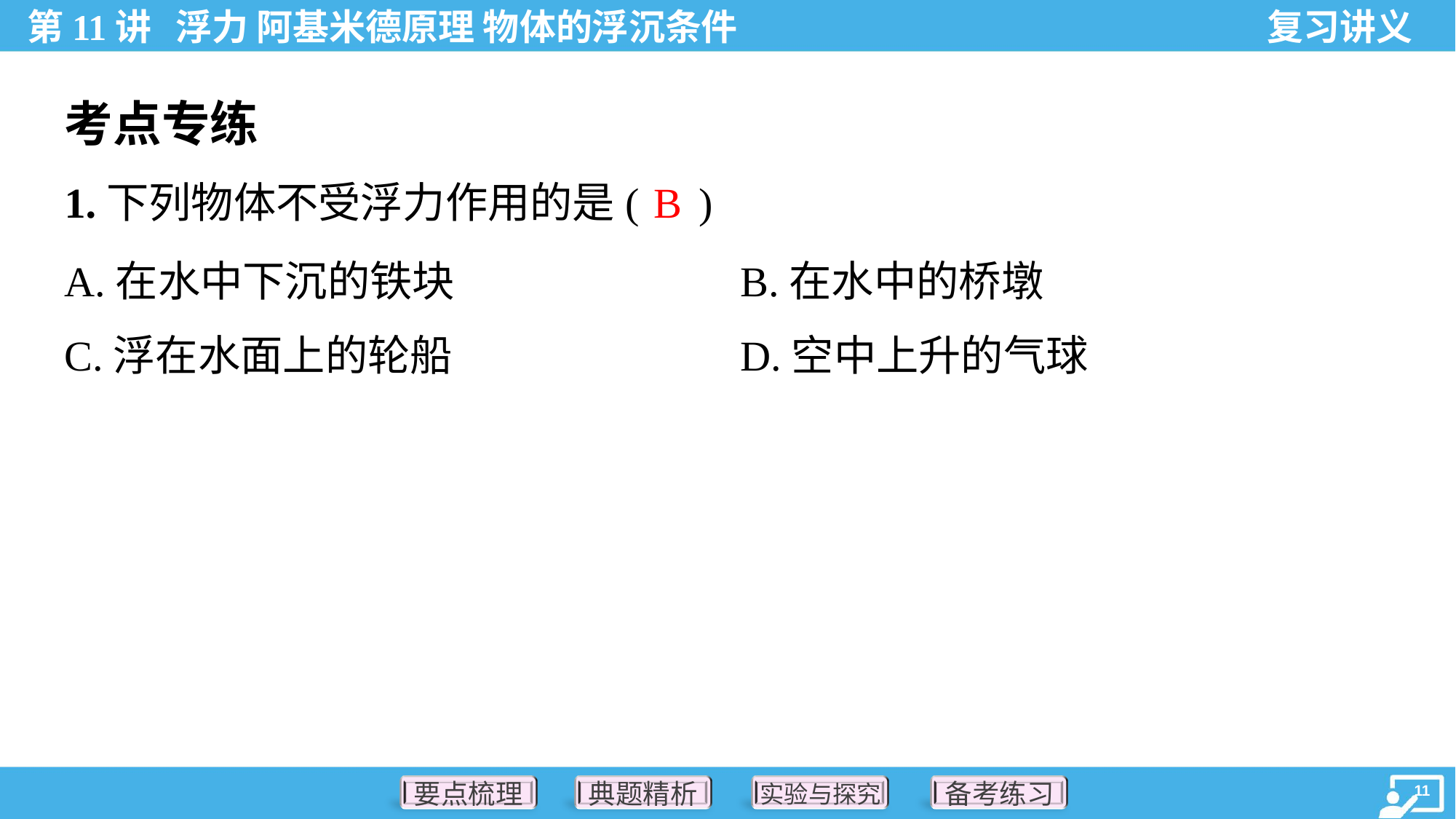

考点专练
B
1.下列物体不受浮力作用的是(     )
A.在水中下沉的铁块	B.在水中的桥墩
C.浮在水面上的轮船	D.空中上升的气球